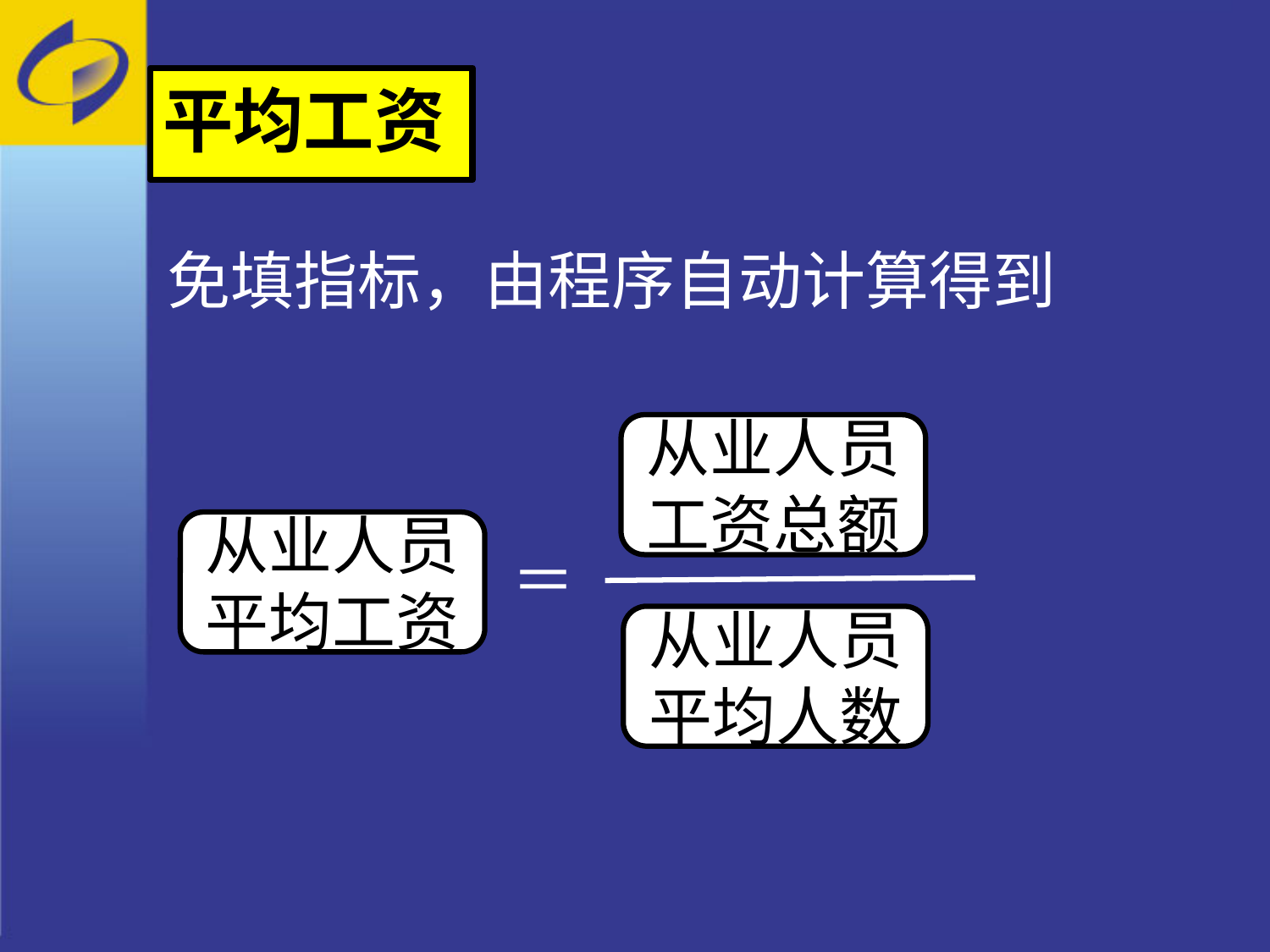

平均工资
免填指标，由程序自动计算得到

从业人员工资总额
从业人员平均工资
＝
从业人员平均人数